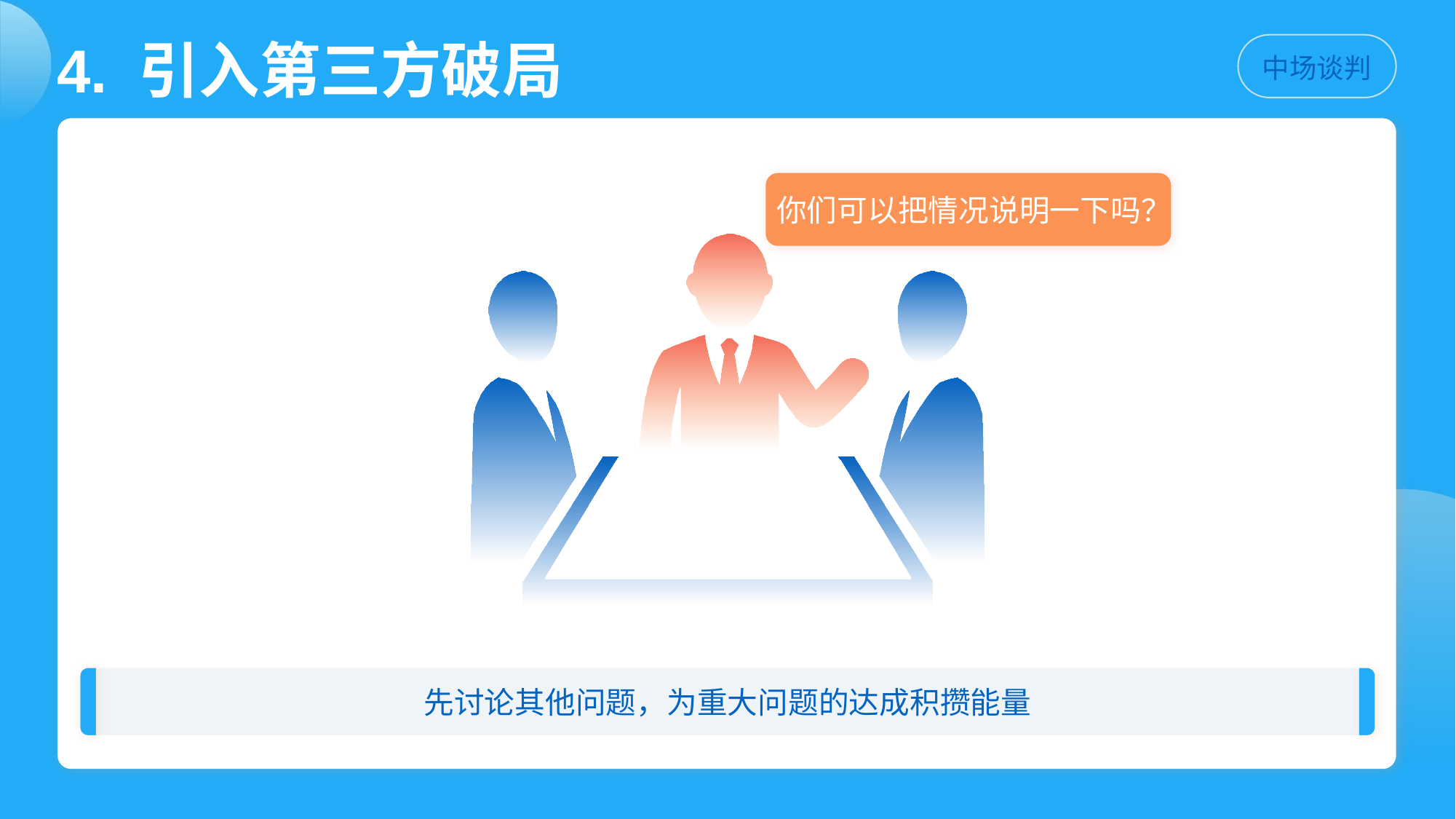

4. 引入第三方破局
中场谈判

你们可以把情况说明一下吗？

先讨论其他问题，为重大问题的达成积攒能量